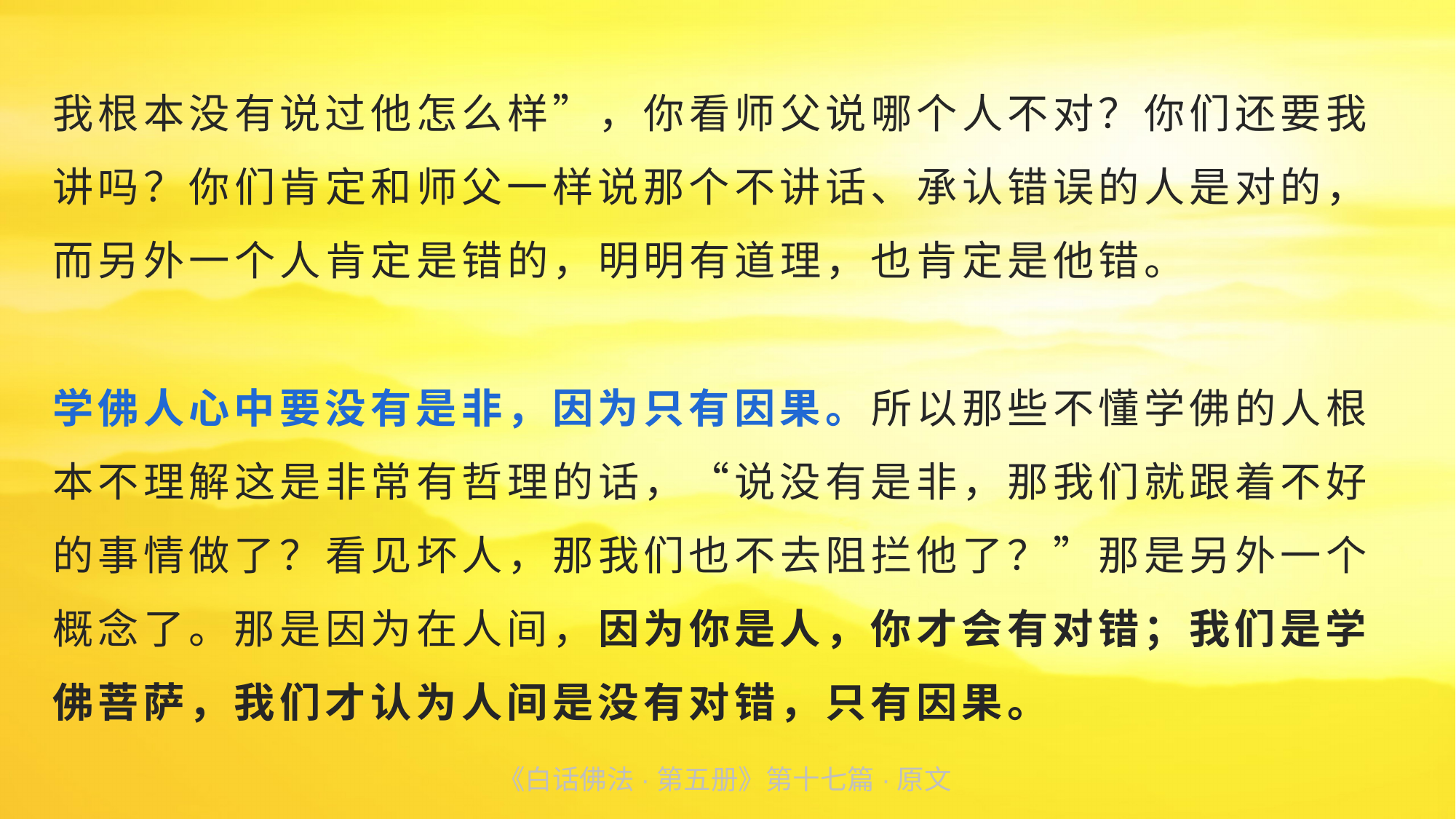

我根本没有说过他怎么样”，你看师父说哪个人不对？你们还要我讲吗？你们肯定和师父一样说那个不讲话、承认错误的人是对的，而另外一个人肯定是错的，明明有道理，也肯定是他错。

学佛人心中要没有是非，因为只有因果。所以那些不懂学佛的人根本不理解这是非常有哲理的话，“说没有是非，那我们就跟着不好的事情做了？看见坏人，那我们也不去阻拦他了？”那是另外一个概念了。那是因为在人间，因为你是人，你才会有对错；我们是学佛菩萨，我们才认为人间是没有对错，只有因果。
《白话佛法·第五册》第十七篇·原文